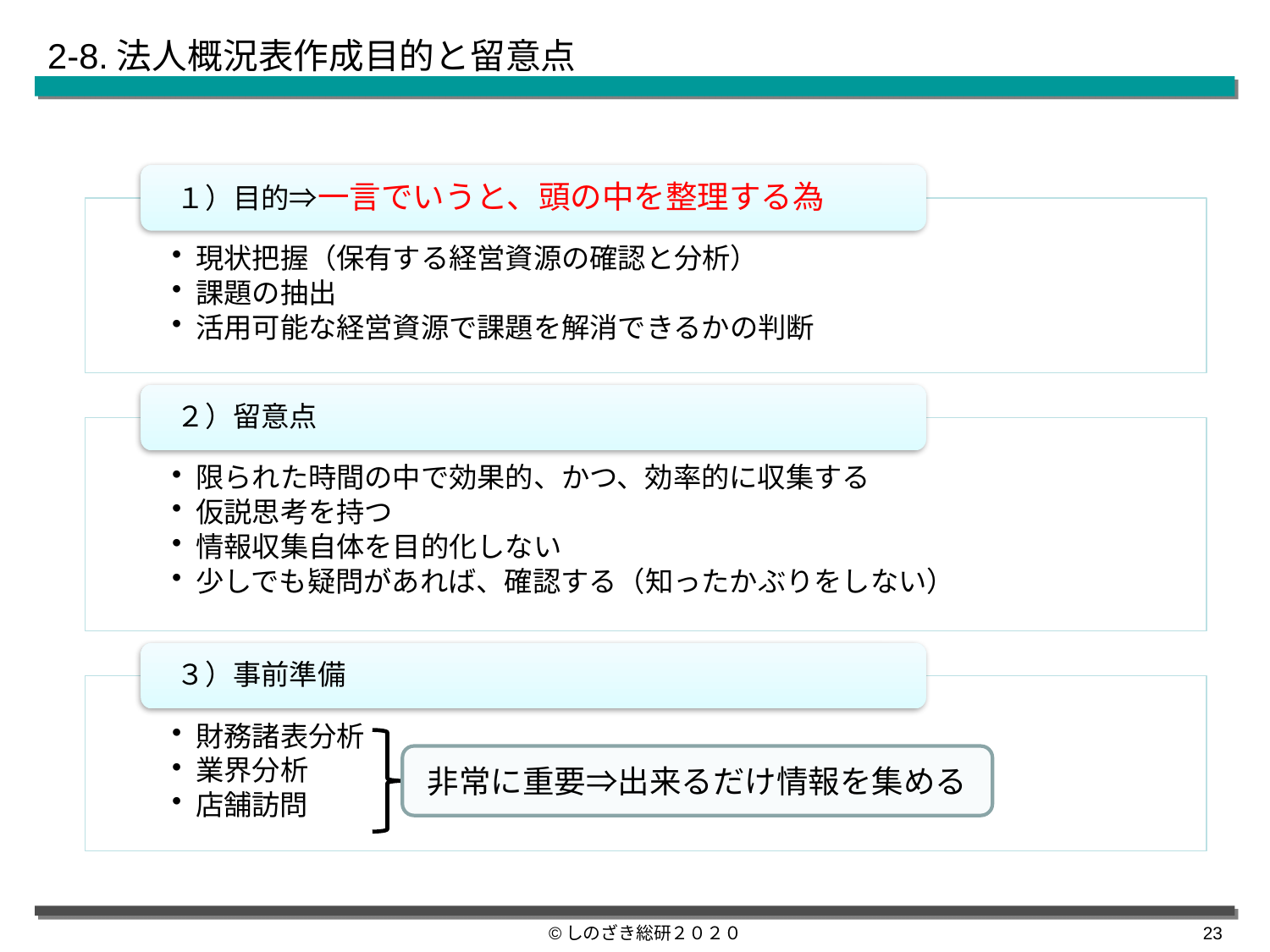

2-8.法人概況表作成目的と留意点
現状把握（保有する経営資源の確認と分析）
課題の抽出
活用可能な経営資源で課題を解消できるかの判断
１）目的⇒一言でいうと、頭の中を整理する為
限られた時間の中で効果的、かつ、効率的に収集する
仮説思考を持つ
情報収集自体を目的化しない
少しでも疑問があれば、確認する（知ったかぶりをしない）
２）留意点
財務諸表分析
業界分析
店舗訪問
３）事前準備

非常に重要⇒出来るだけ情報を集める
©しのざき総研２０２０
23